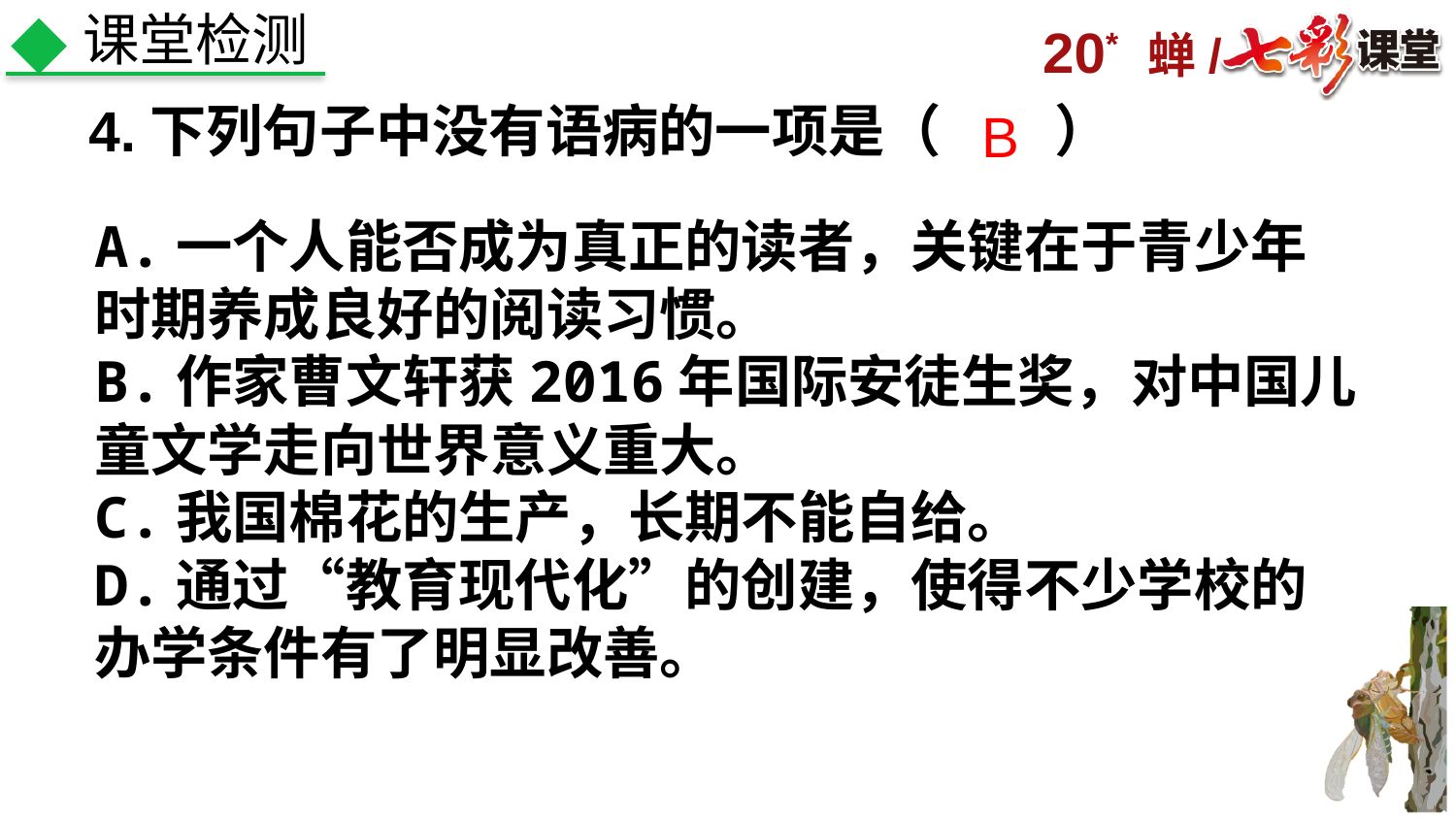

课堂检测

4.下列句子中没有语病的一项是（　　）
B
A.一个人能否成为真正的读者，关键在于青少年时期养成良好的阅读习惯。
B.作家曹文轩获2016年国际安徒生奖，对中国儿童文学走向世界意义重大。
C.我国棉花的生产，长期不能自给。
D.通过“教育现代化”的创建，使得不少学校的办学条件有了明显改善。